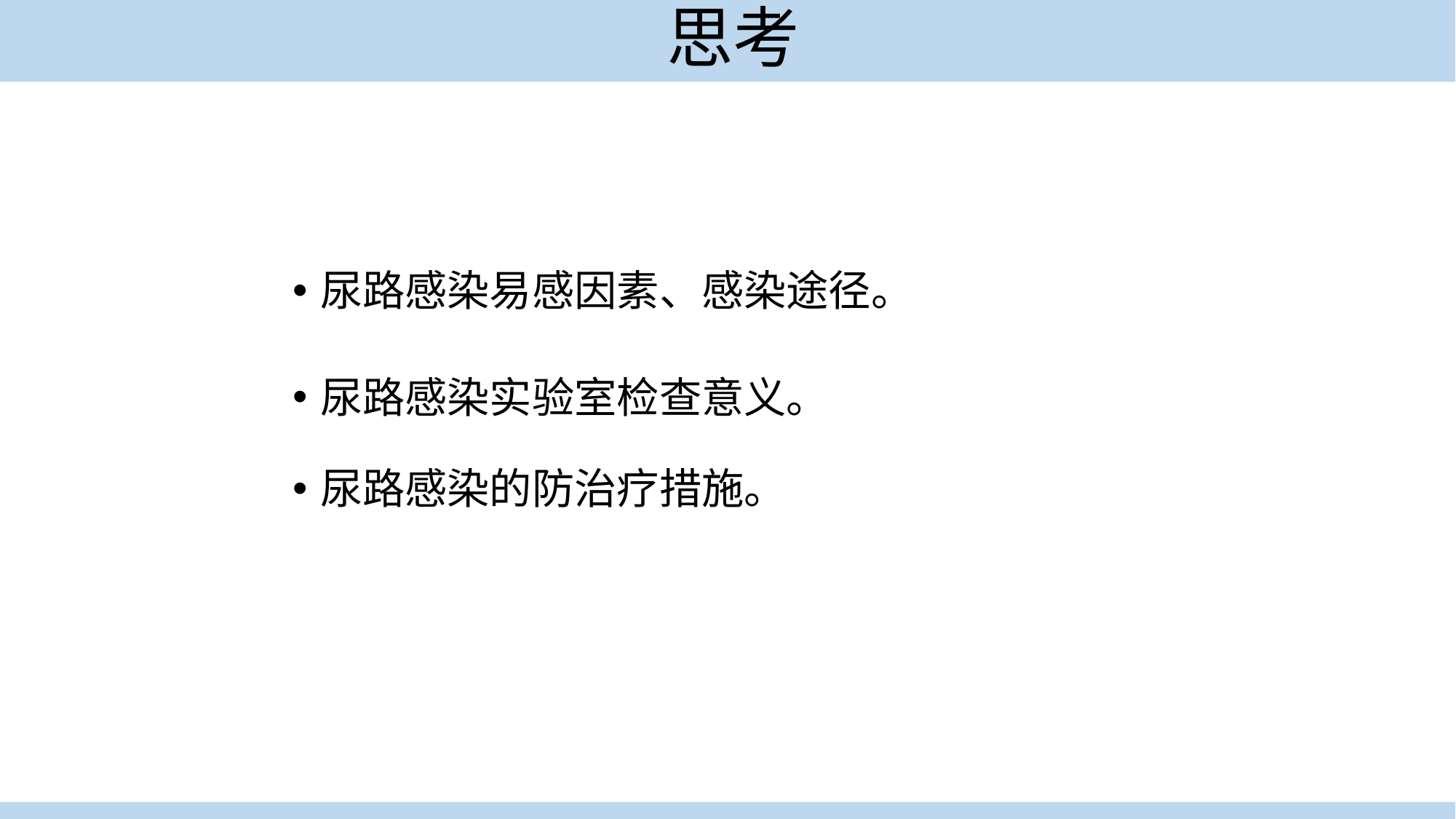

# 思考
尿路感染易感因素、感染途径。

尿路感染实验室检查意义。

尿路感染的防治疗措施。